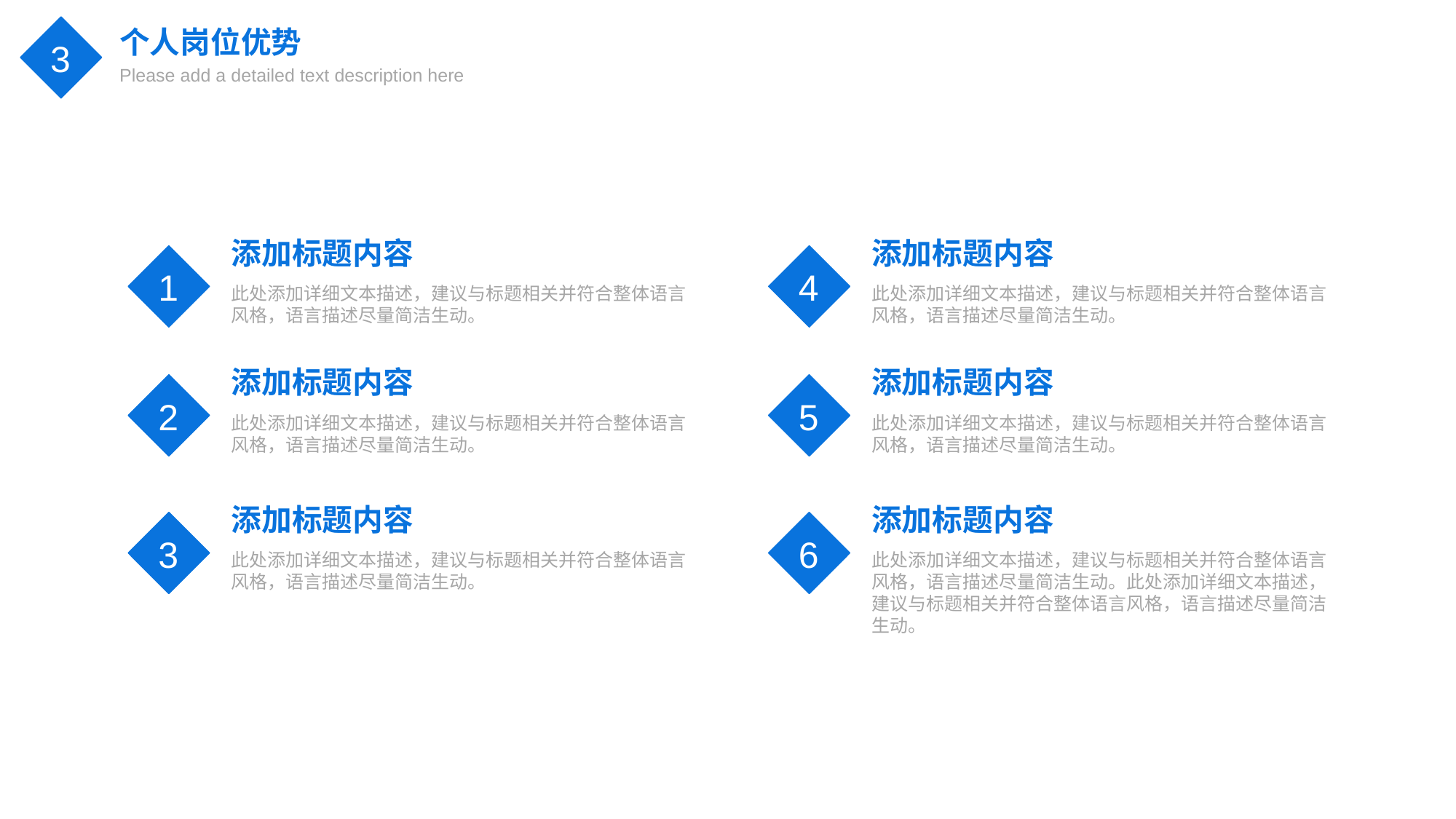

个人岗位优势
Please add a detailed text description here

3
添加标题内容
此处添加详细文本描述，建议与标题相关并符合整体语言风格，语言描述尽量简洁生动。
添加标题内容
此处添加详细文本描述，建议与标题相关并符合整体语言风格，语言描述尽量简洁生动。

1
4
添加标题内容
此处添加详细文本描述，建议与标题相关并符合整体语言风格，语言描述尽量简洁生动。
添加标题内容
此处添加详细文本描述，建议与标题相关并符合整体语言风格，语言描述尽量简洁生动。

2
5
添加标题内容
此处添加详细文本描述，建议与标题相关并符合整体语言风格，语言描述尽量简洁生动。
添加标题内容
此处添加详细文本描述，建议与标题相关并符合整体语言风格，语言描述尽量简洁生动。此处添加详细文本描述，建议与标题相关并符合整体语言风格，语言描述尽量简洁生动。

3
6